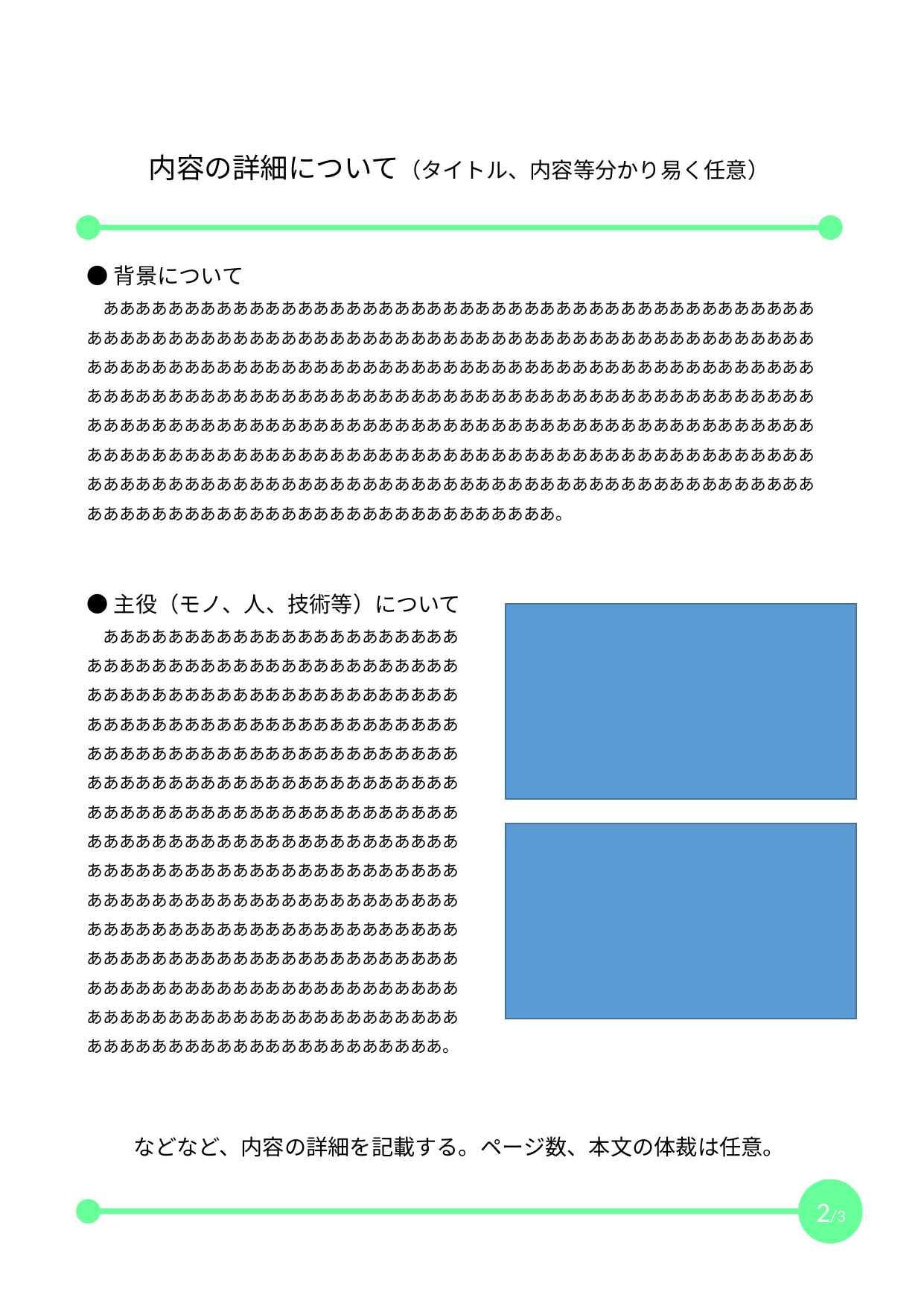

内容の詳細について（タイトル、内容等分かり易く任意）

●背景について
　あああああああああああああああああああああああああああああああああああああああああああああああああああああああああああああああああああああああああああああああああああああああああああああああああああああああああああああああああああああああああああああああああああああああああああああああああああああああああああああああああああああああああああああああああああああああああああああああああああああああああああああああああああああああああああああああああああああああああああああああああああああああああああああああああああああああああああああああああああああああああああああああああああああああああああああああああああああああああああああああああああああああああああああああああああああああ。
●主役（モノ、人、技術等）について
　あああああああああああああああああああああああああああああああああああああああああああああああああああああああああああああああああああああああああああああああああああああああああああああああああああああああああああああああああああああああああああああああああああああああああああああああああああああああああああああああああああああああああああああああああああああああああああああああああああああああああああああああああああああああああああああああああああああああああああああああああああああああああああああああああああああああああああああああああああああああああああああああああああああああああああああああああああああああああああああああああああああああああああああああああああああああ。

などなど、内容の詳細を記載する。ページ数、本文の体裁は任意。

2/3